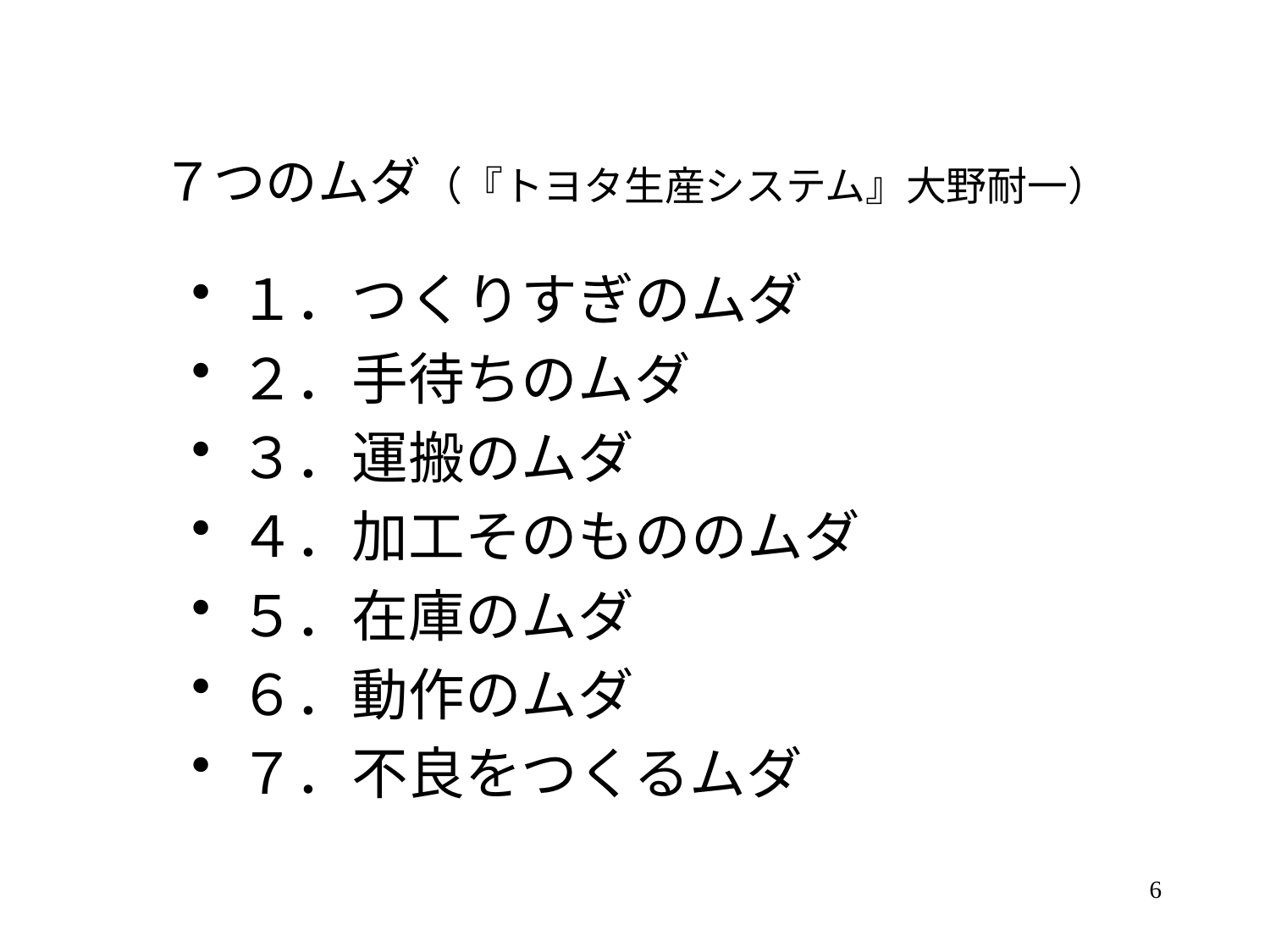

# ７つのムダ（『トヨタ生産システム』大野耐一）
１．つくりすぎのムダ
２．手待ちのムダ
３．運搬のムダ
４．加工そのもののムダ
５．在庫のムダ
６．動作のムダ
７．不良をつくるムダ
6